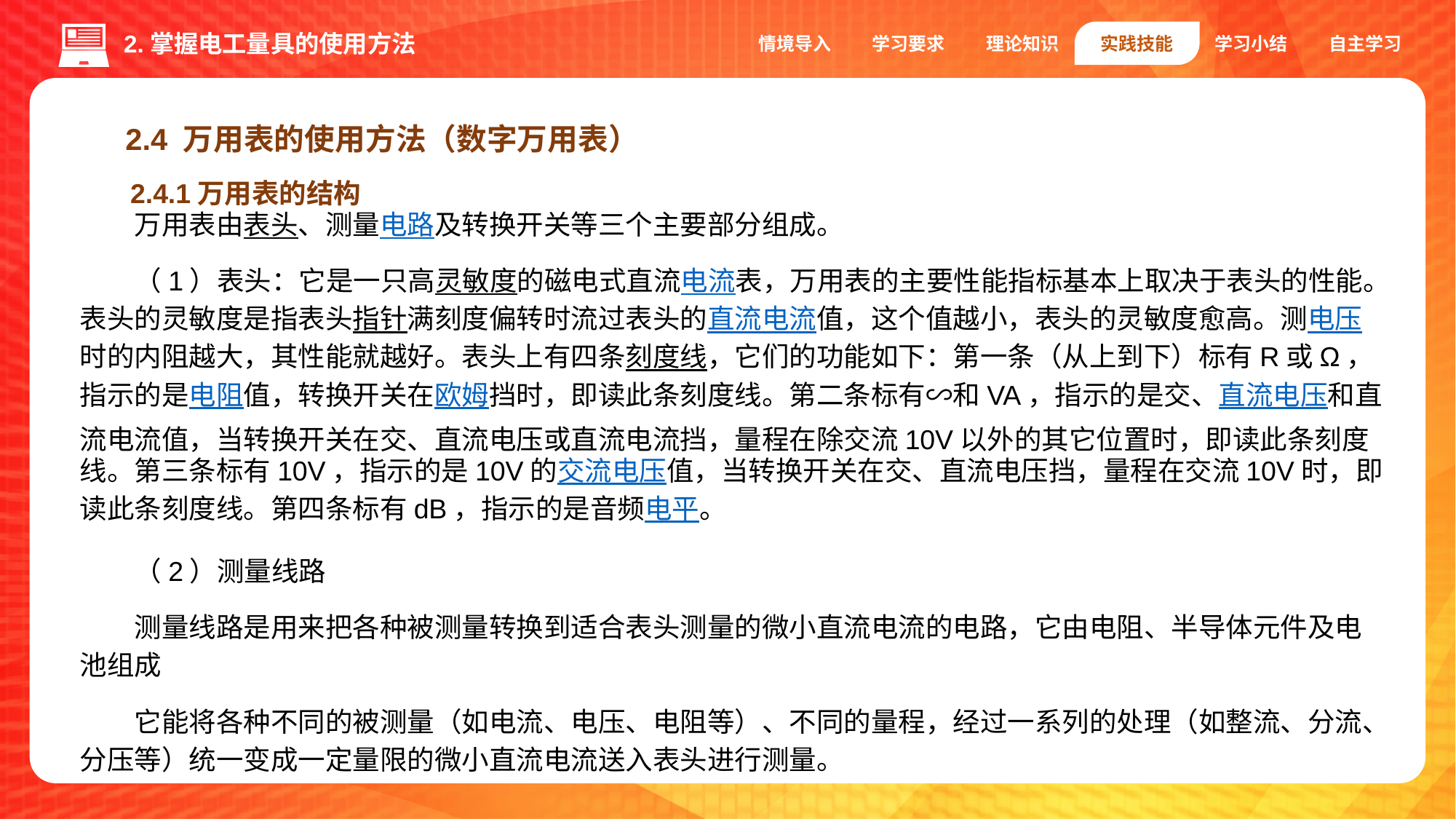

情境导入
学习要求
理论知识
实践技能
学习小结
自主学习
2.掌握电工量具的使用方法

2.4 万用表的使用方法（数字万用表）
2.4.1万用表的结构
万用表由表头、测量电路及转换开关等三个主要部分组成。
（1）表头：它是一只高灵敏度的磁电式直流电流表，万用表的主要性能指标基本上取决于表头的性能。表头的灵敏度是指表头指针满刻度偏转时流过表头的直流电流值，这个值越小，表头的灵敏度愈高。测电压时的内阻越大，其性能就越好。表头上有四条刻度线，它们的功能如下：第一条（从上到下）标有R或Ω，指示的是电阻值，转换开关在欧姆挡时，即读此条刻度线。第二条标有∽和VA，指示的是交、直流电压和直流电流值，当转换开关在交、直流电压或直流电流挡，量程在除交流10V以外的其它位置时，即读此条刻度线。第三条标有10V，指示的是10V的交流电压值，当转换开关在交、直流电压挡，量程在交流10V时，即读此条刻度线。第四条标有dB，指示的是音频电平。
（2）测量线路
测量线路是用来把各种被测量转换到适合表头测量的微小直流电流的电路，它由电阻、半导体元件及电池组成
它能将各种不同的被测量（如电流、电压、电阻等）、不同的量程，经过一系列的处理（如整流、分流、分压等）统一变成一定量限的微小直流电流送入表头进行测量。